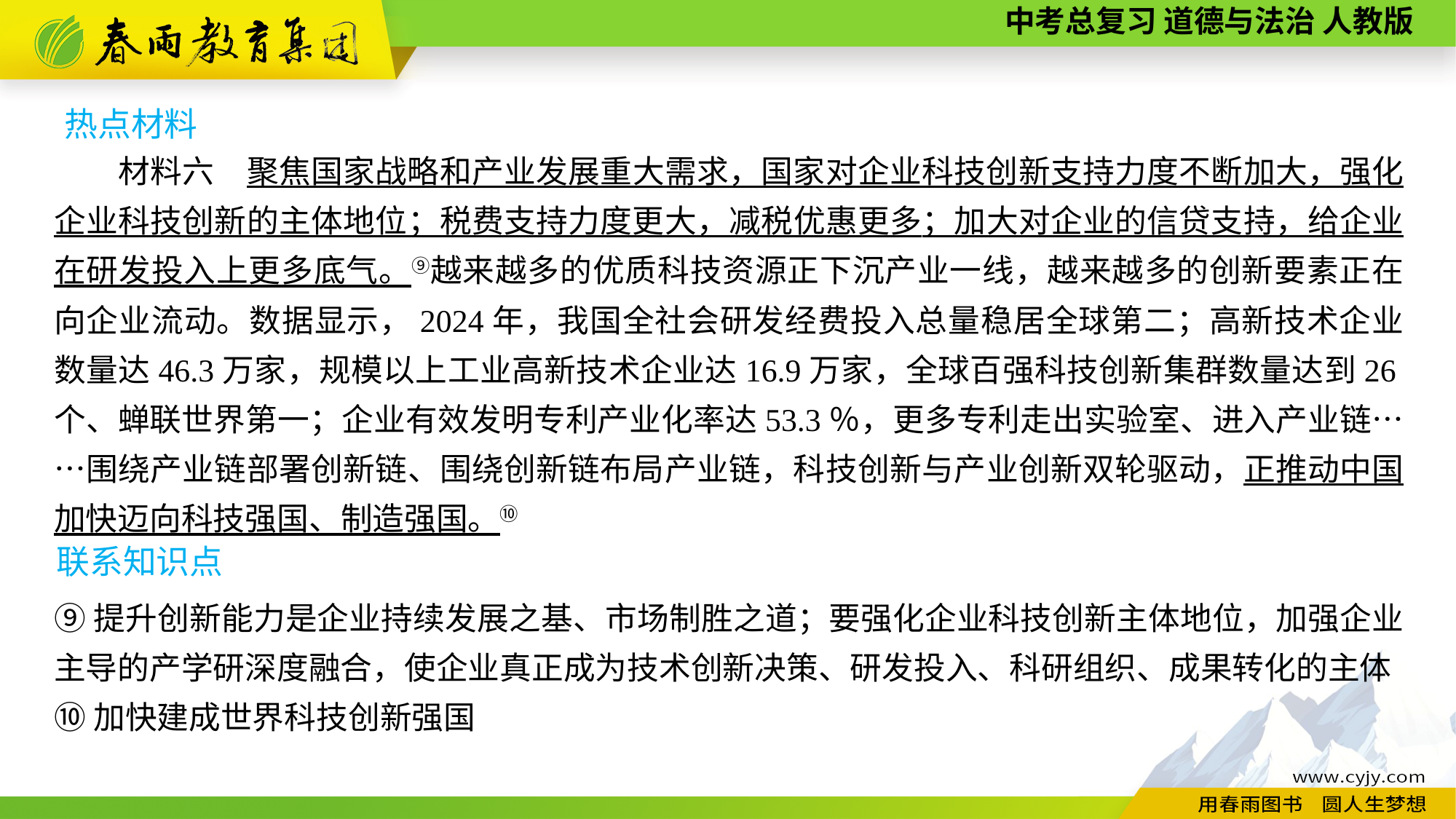

热点材料
　　材料六　聚焦国家战略和产业发展重大需求，国家对企业科技创新支持力度不断加大，强化企业科技创新的主体地位；税费支持力度更大，减税优惠更多；加大对企业的信贷支持，给企业在研发投入上更多底气。⑨越来越多的优质科技资源正下沉产业一线，越来越多的创新要素正在向企业流动。数据显示，2024年，我国全社会研发经费投入总量稳居全球第二；高新技术企业数量达46.3万家，规模以上工业高新技术企业达16.9万家，全球百强科技创新集群数量达到26个、蝉联世界第一；企业有效发明专利产业化率达53.3％，更多专利走出实验室、进入产业链……围绕产业链部署创新链、围绕创新链布局产业链，科技创新与产业创新双轮驱动，正推动中国加快迈向科技强国、制造强国。⑩

⑨提升创新能力是企业持续发展之基、市场制胜之道；要强化企业科技创新主体地位，加强企业主导的产学研深度融合，使企业真正成为技术创新决策、研发投入、科研组织、成果转化的主体
⑩加快建成世界科技创新强国
联系知识点